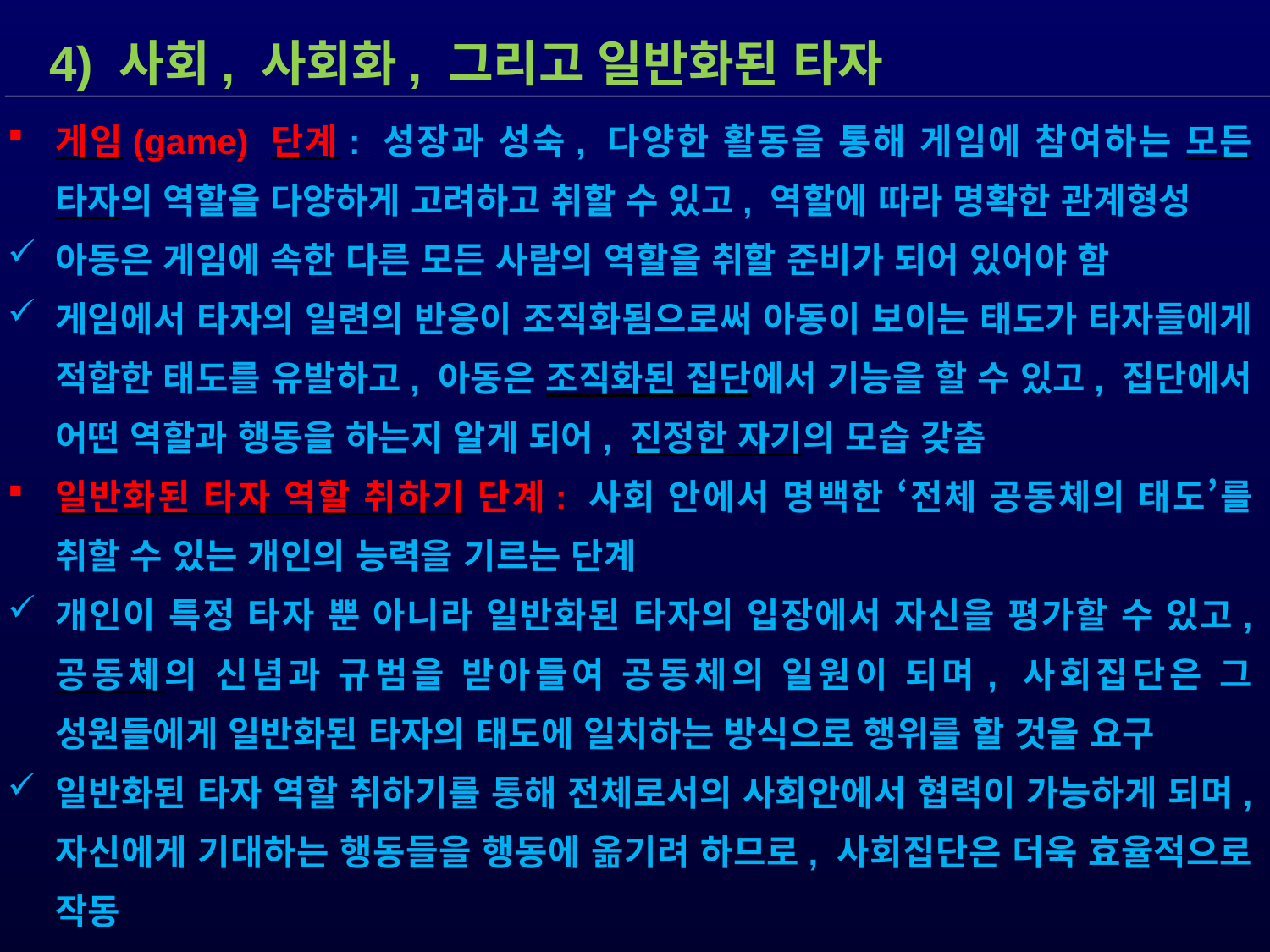

4) 사회, 사회화, 그리고 일반화된 타자
게임(game) 단계: 성장과 성숙, 다양한 활동을 통해 게임에 참여하는 모든 타자의 역할을 다양하게 고려하고 취할 수 있고, 역할에 따라 명확한 관계형성
아동은 게임에 속한 다른 모든 사람의 역할을 취할 준비가 되어 있어야 함
게임에서 타자의 일련의 반응이 조직화됨으로써 아동이 보이는 태도가 타자들에게 적합한 태도를 유발하고, 아동은 조직화된 집단에서 기능을 할 수 있고, 집단에서 어떤 역할과 행동을 하는지 알게 되어, 진정한 자기의 모습 갖춤
일반화된 타자 역할 취하기 단계: 사회 안에서 명백한 ‘전체 공동체의 태도’를 취할 수 있는 개인의 능력을 기르는 단계
개인이 특정 타자 뿐 아니라 일반화된 타자의 입장에서 자신을 평가할 수 있고, 공동체의 신념과 규범을 받아들여 공동체의 일원이 되며, 사회집단은 그 성원들에게 일반화된 타자의 태도에 일치하는 방식으로 행위를 할 것을 요구
일반화된 타자 역할 취하기를 통해 전체로서의 사회안에서 협력이 가능하게 되며, 자신에게 기대하는 행동들을 행동에 옮기려 하므로, 사회집단은 더욱 효율적으로 작동